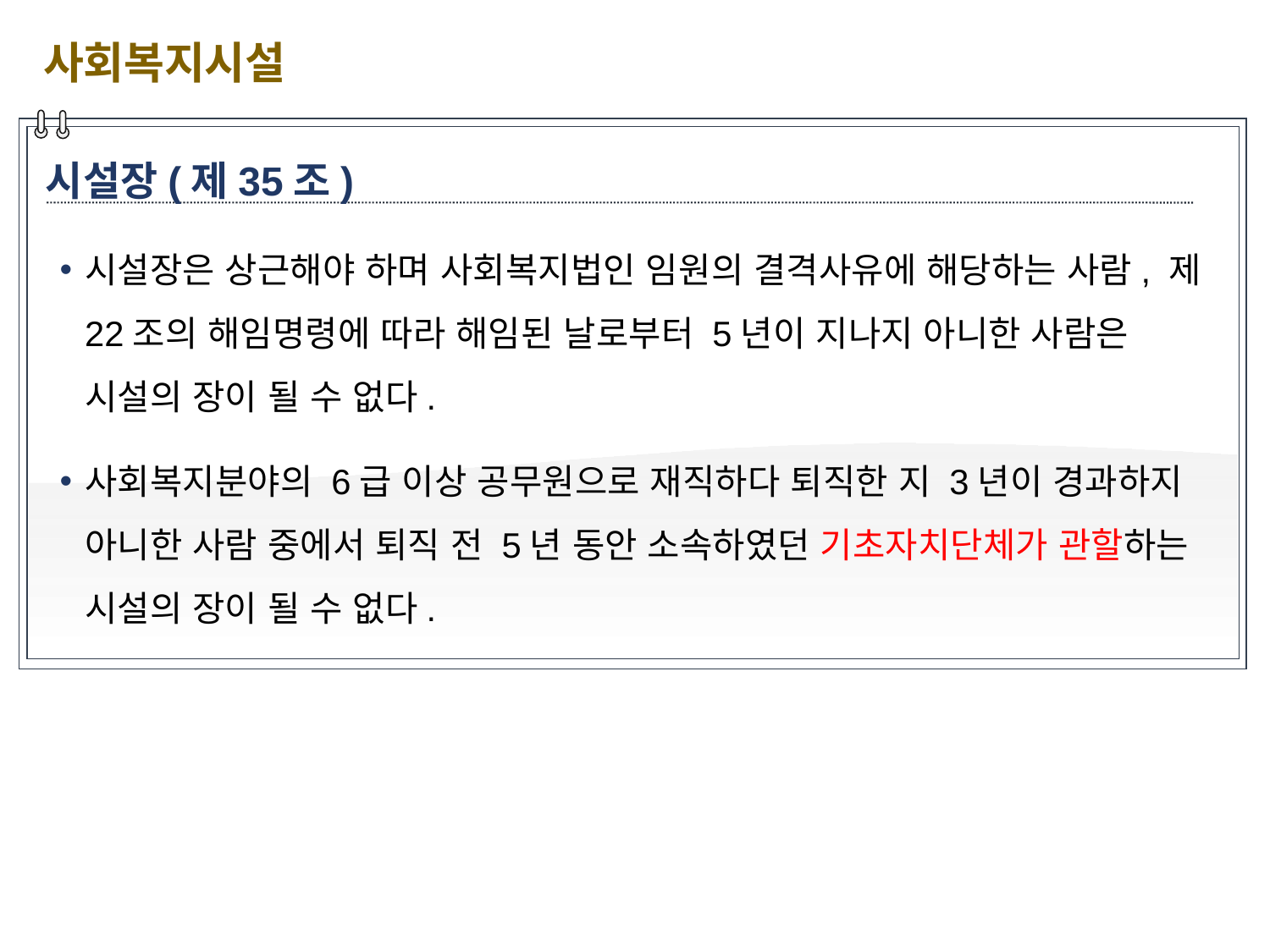

사회복지시설

시설장(제35조)

시설장은 상근해야 하며 사회복지법인 임원의 결격사유에 해당하는 사람, 제22조의 해임명령에 따라 해임된 날로부터 5년이 지나지 아니한 사람은 시설의 장이 될 수 없다.
사회복지분야의 6급 이상 공무원으로 재직하다 퇴직한 지 3년이 경과하지 아니한 사람 중에서 퇴직 전 5년 동안 소속하였던 기초자치단체가 관할하는 시설의 장이 될 수 없다.